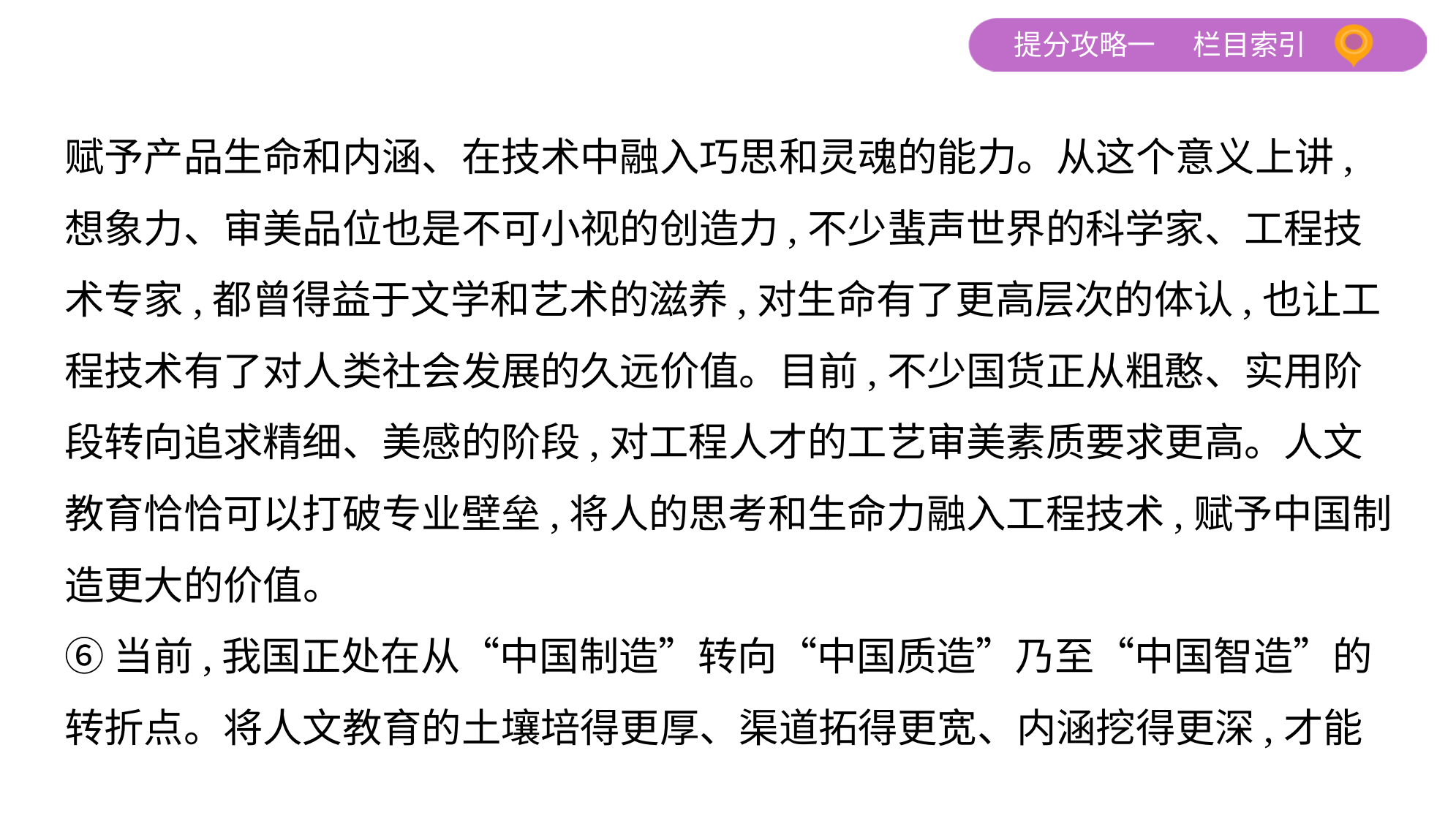

赋予产品生命和内涵、在技术中融入巧思和灵魂的能力。从这个意义上讲,
想象力、审美品位也是不可小视的创造力,不少蜚声世界的科学家、工程技
术专家,都曾得益于文学和艺术的滋养,对生命有了更高层次的体认,也让工
程技术有了对人类社会发展的久远价值。目前,不少国货正从粗憨、实用阶
段转向追求精细、美感的阶段,对工程人才的工艺审美素质要求更高。人文
教育恰恰可以打破专业壁垒,将人的思考和生命力融入工程技术,赋予中国制
造更大的价值。
⑥当前,我国正处在从“中国制造”转向“中国质造”乃至“中国智造”的
转折点。将人文教育的土壤培得更厚、渠道拓得更宽、内涵挖得更深,才能